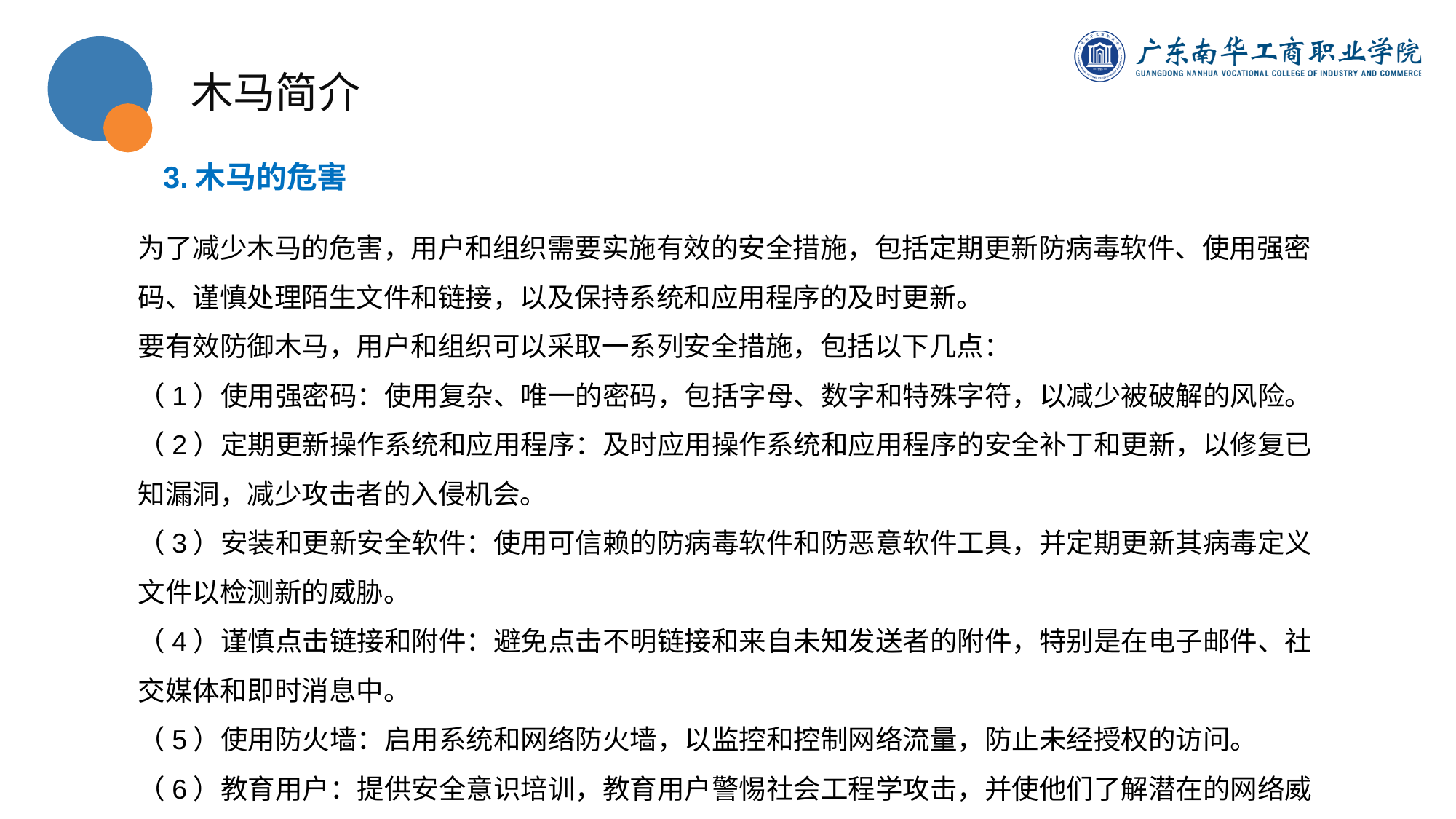

木马简介

3.木马的危害
为了减少木马的危害，用户和组织需要实施有效的安全措施，包括定期更新防病毒软件、使用强密码、谨慎处理陌生文件和链接，以及保持系统和应用程序的及时更新。
要有效防御木马，用户和组织可以采取一系列安全措施，包括以下几点：
（1）使用强密码：使用复杂、唯一的密码，包括字母、数字和特殊字符，以减少被破解的风险。
（2）定期更新操作系统和应用程序：及时应用操作系统和应用程序的安全补丁和更新，以修复已知漏洞，减少攻击者的入侵机会。
（3）安装和更新安全软件：使用可信赖的防病毒软件和防恶意软件工具，并定期更新其病毒定义文件以检测新的威胁。
（4）谨慎点击链接和附件：避免点击不明链接和来自未知发送者的附件，特别是在电子邮件、社交媒体和即时消息中。
（5）使用防火墙：启用系统和网络防火墙，以监控和控制网络流量，防止未经授权的访问。
（6）教育用户：提供安全意识培训，教育用户警惕社会工程学攻击，并使他们了解潜在的网络威胁。